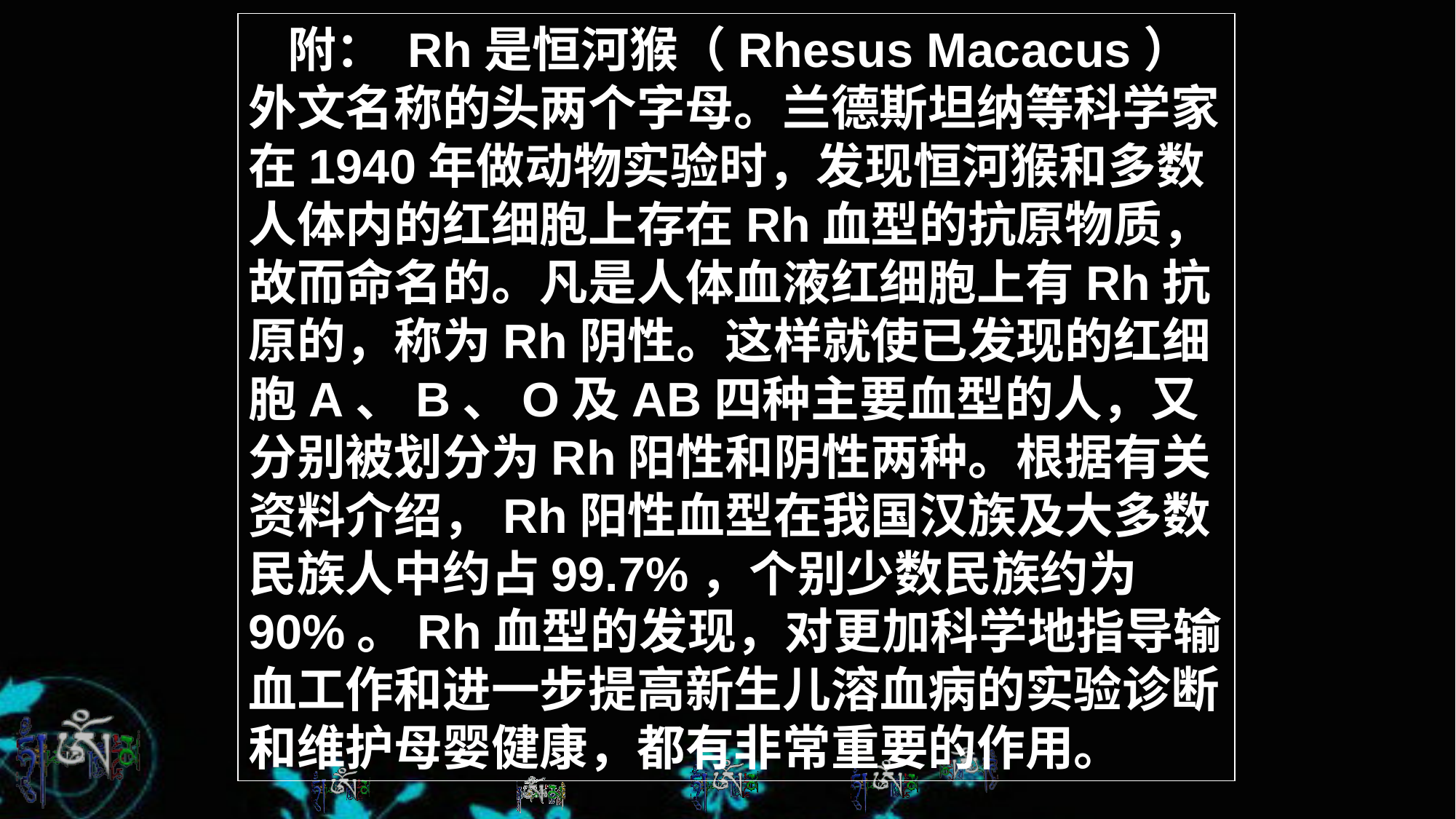

附： Rh是恒河猴（Rhesus Macacus）外文名称的头两个字母。兰德斯坦纳等科学家在1940年做动物实验时，发现恒河猴和多数人体内的红细胞上存在Rh血型的抗原物质，故而命名的。凡是人体血液红细胞上有Rh抗原的，称为Rh阴性。这样就使已发现的红细胞A、B、O及AB四种主要血型的人，又分别被划分为Rh阳性和阴性两种。根据有关资料介绍，Rh阳性血型在我国汉族及大多数民族人中约占99.7%，个别少数民族约为90%。Rh血型的发现，对更加科学地指导输血工作和进一步提高新生儿溶血病的实验诊断和维护母婴健康，都有非常重要的作用。